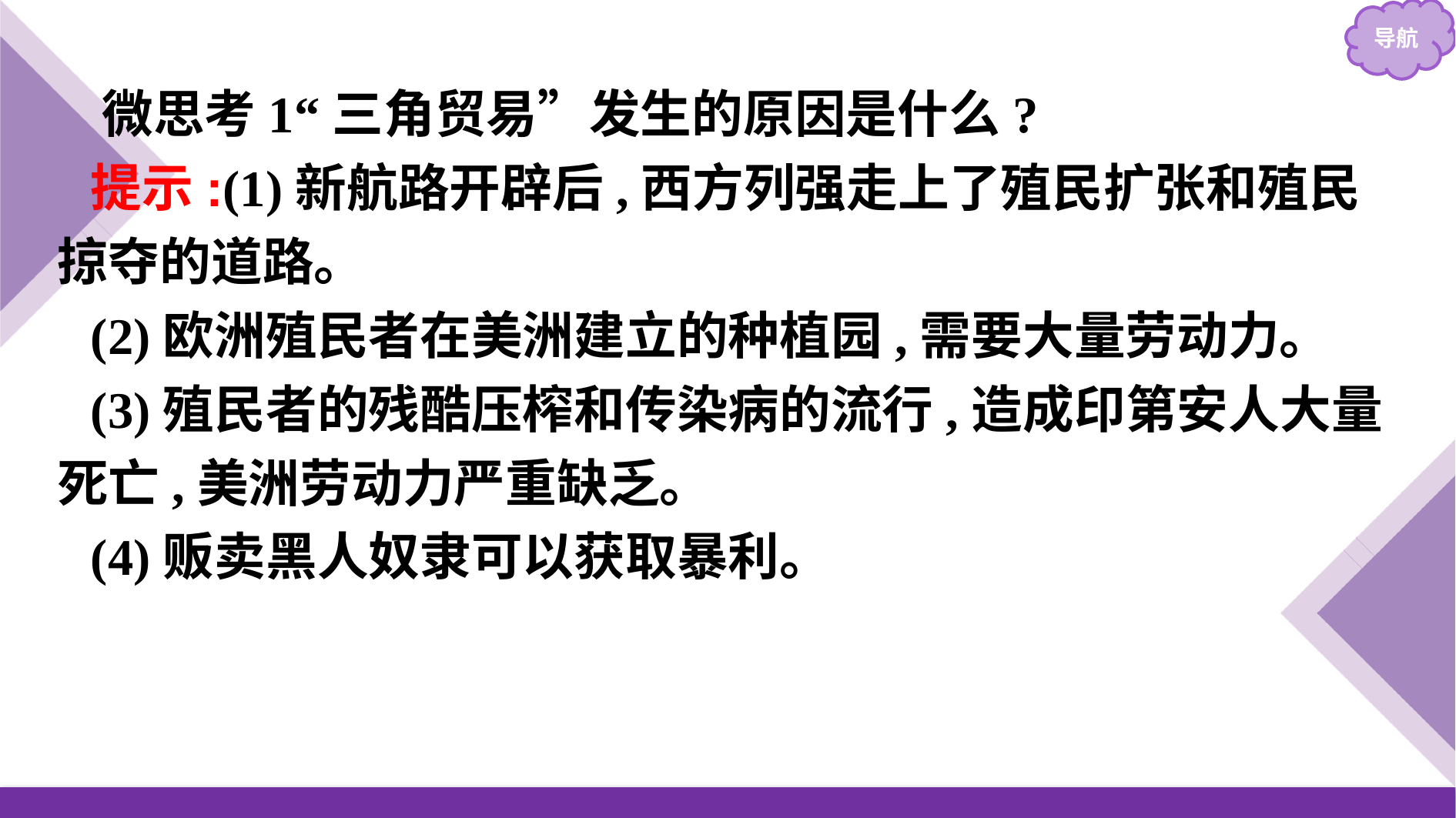

微思考1“三角贸易”发生的原因是什么?
提示:(1)新航路开辟后,西方列强走上了殖民扩张和殖民掠夺的道路。
(2)欧洲殖民者在美洲建立的种植园,需要大量劳动力。
(3)殖民者的残酷压榨和传染病的流行,造成印第安人大量死亡,美洲劳动力严重缺乏。
(4)贩卖黑人奴隶可以获取暴利。